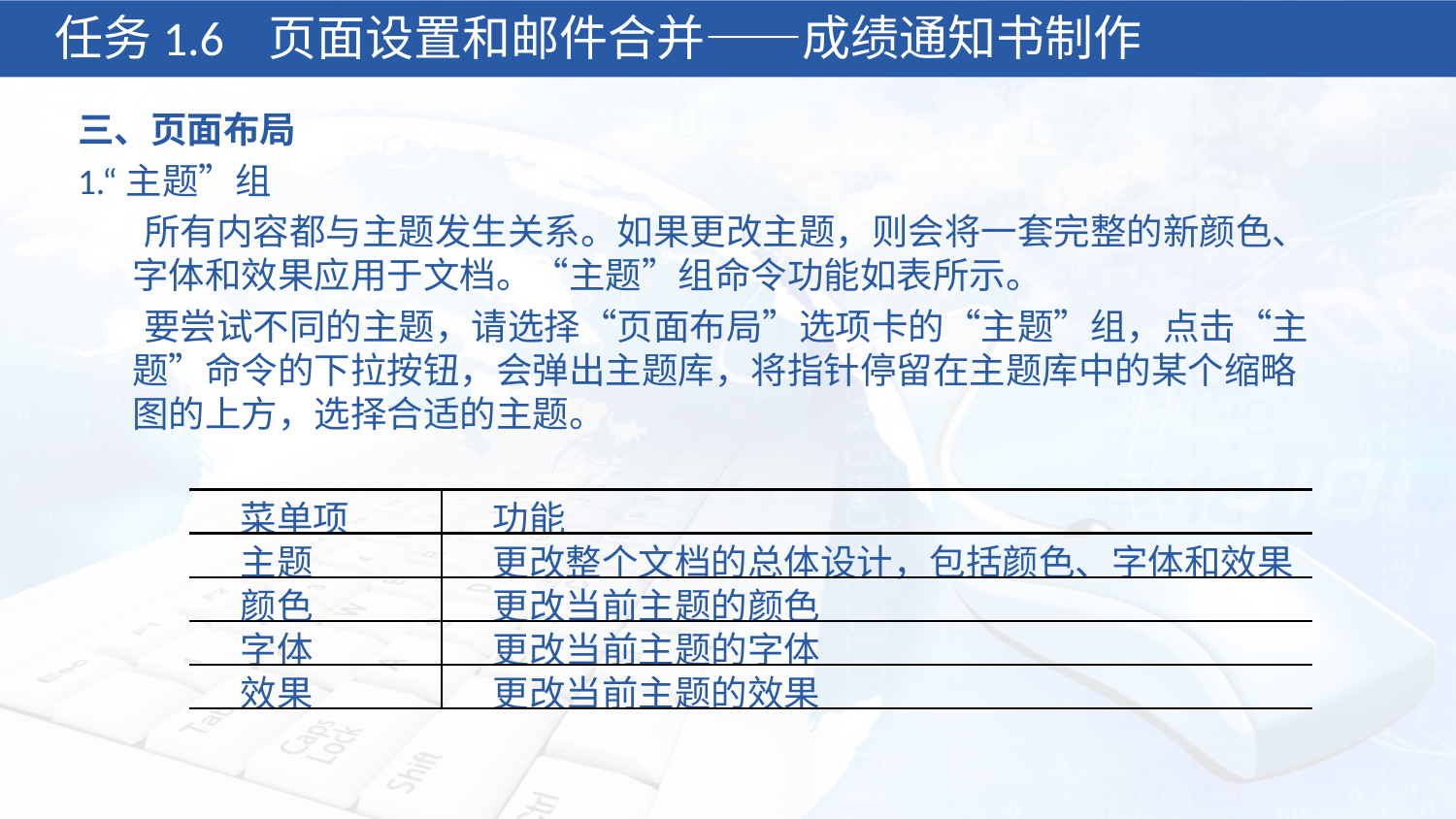

任务1.6   页面设置和邮件合并——成绩通知书制作
三、页面布局
1.“主题”组
       所有内容都与主题发生关系。如果更改主题，则会将一套完整的新颜色、字体和效果应用于文档。“主题”组命令功能如表所示。
       要尝试不同的主题，请选择“页面布局”选项卡的“主题”组，点击“主题”命令的下拉按钮，会弹出主题库，将指针停留在主题库中的某个缩略图的上方，选择合适的主题。

| 菜单项 | 功能 |
| --- | --- |
| 主题 | 更改整个文档的总体设计，包括颜色、字体和效果 |
| 颜色 | 更改当前主题的颜色 |
| 字体 | 更改当前主题的字体 |
| 效果 | 更改当前主题的效果 |